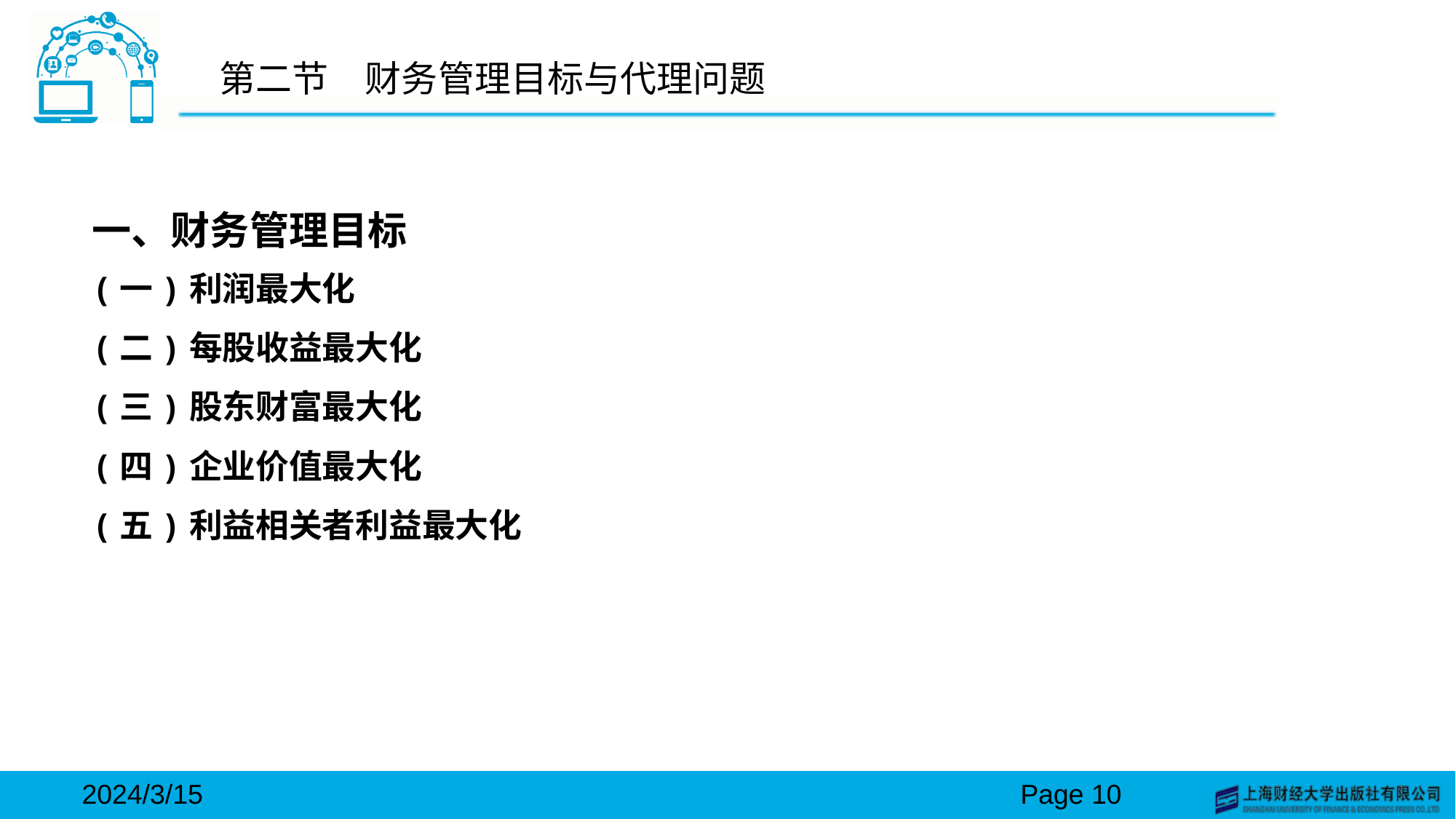

# 第二节　财务管理目标与代理问题
一、财务管理目标
(一)利润最大化
(二)每股收益最大化
(三)股东财富最大化
(四)企业价值最大化
(五)利益相关者利益最大化

2024/3/15
Page 10